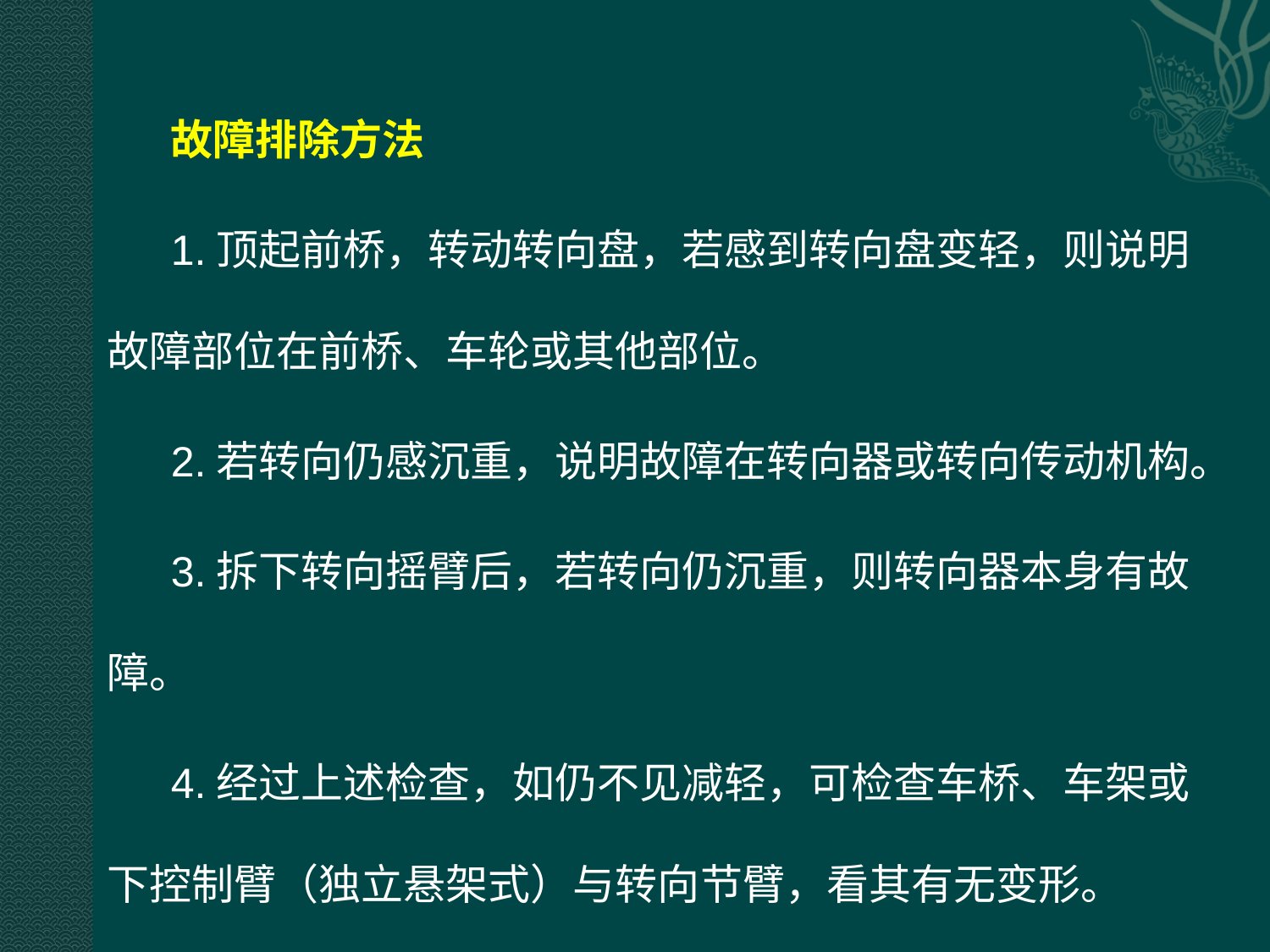

故障排除方法
1.顶起前桥，转动转向盘，若感到转向盘变轻，则说明故障部位在前桥、车轮或其他部位。
2.若转向仍感沉重，说明故障在转向器或转向传动机构。
3.拆下转向摇臂后，若转向仍沉重，则转向器本身有故障。
4.经过上述检查，如仍不见减轻，可检查车桥、车架或下控制臂（独立悬架式）与转向节臂，看其有无变形。